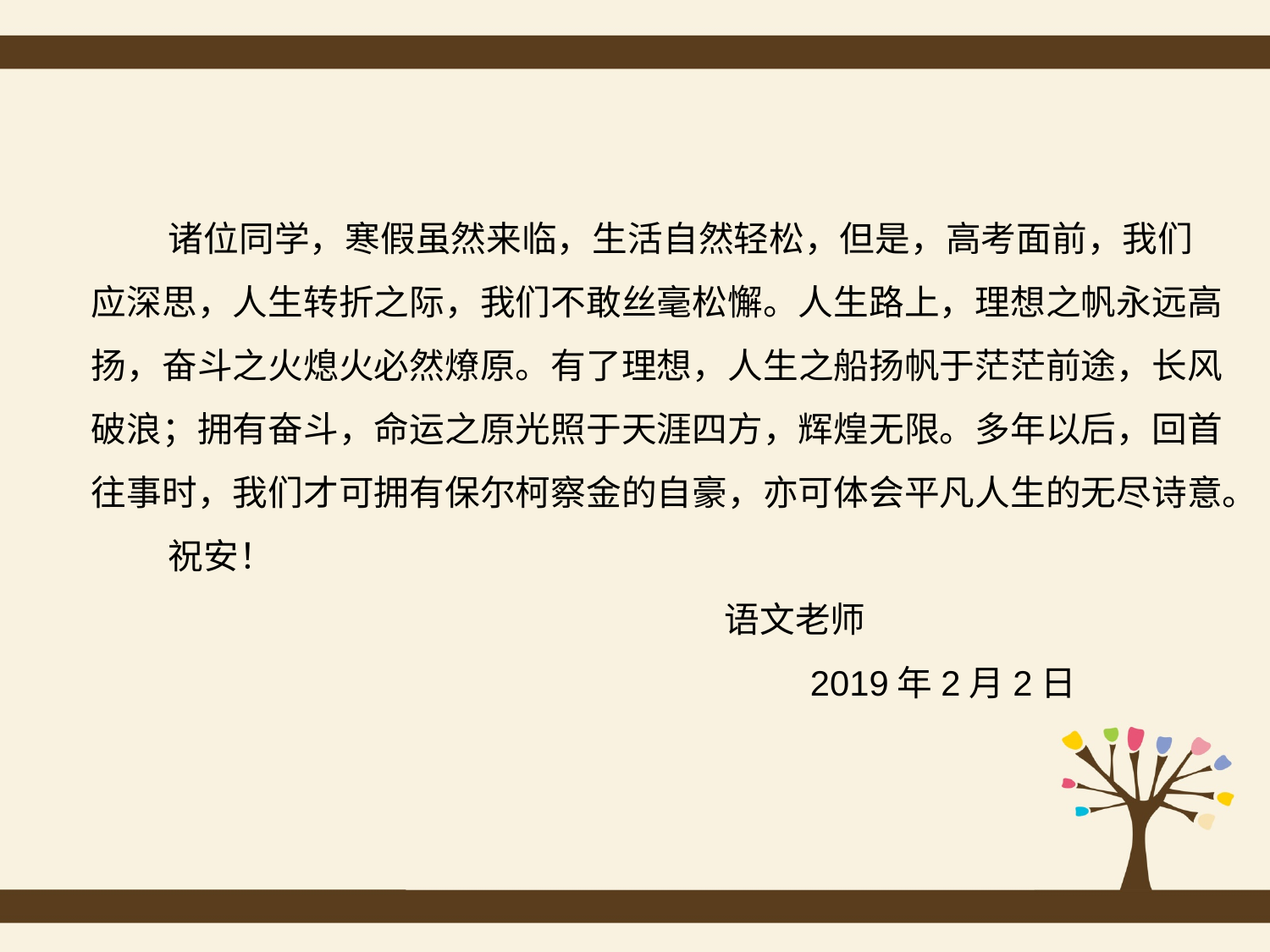

诸位同学，寒假虽然来临，生活自然轻松，但是，高考面前，我们应深思，人生转折之际，我们不敢丝毫松懈。人生路上，理想之帆永远高扬，奋斗之火熄火必然燎原。有了理想，人生之船扬帆于茫茫前途，长风破浪；拥有奋斗，命运之原光照于天涯四方，辉煌无限。多年以后，回首往事时，我们才可拥有保尔柯察金的自豪，亦可体会平凡人生的无尽诗意。
    祝安！
                                                                           语文老师
                                                                      2019年2月2日